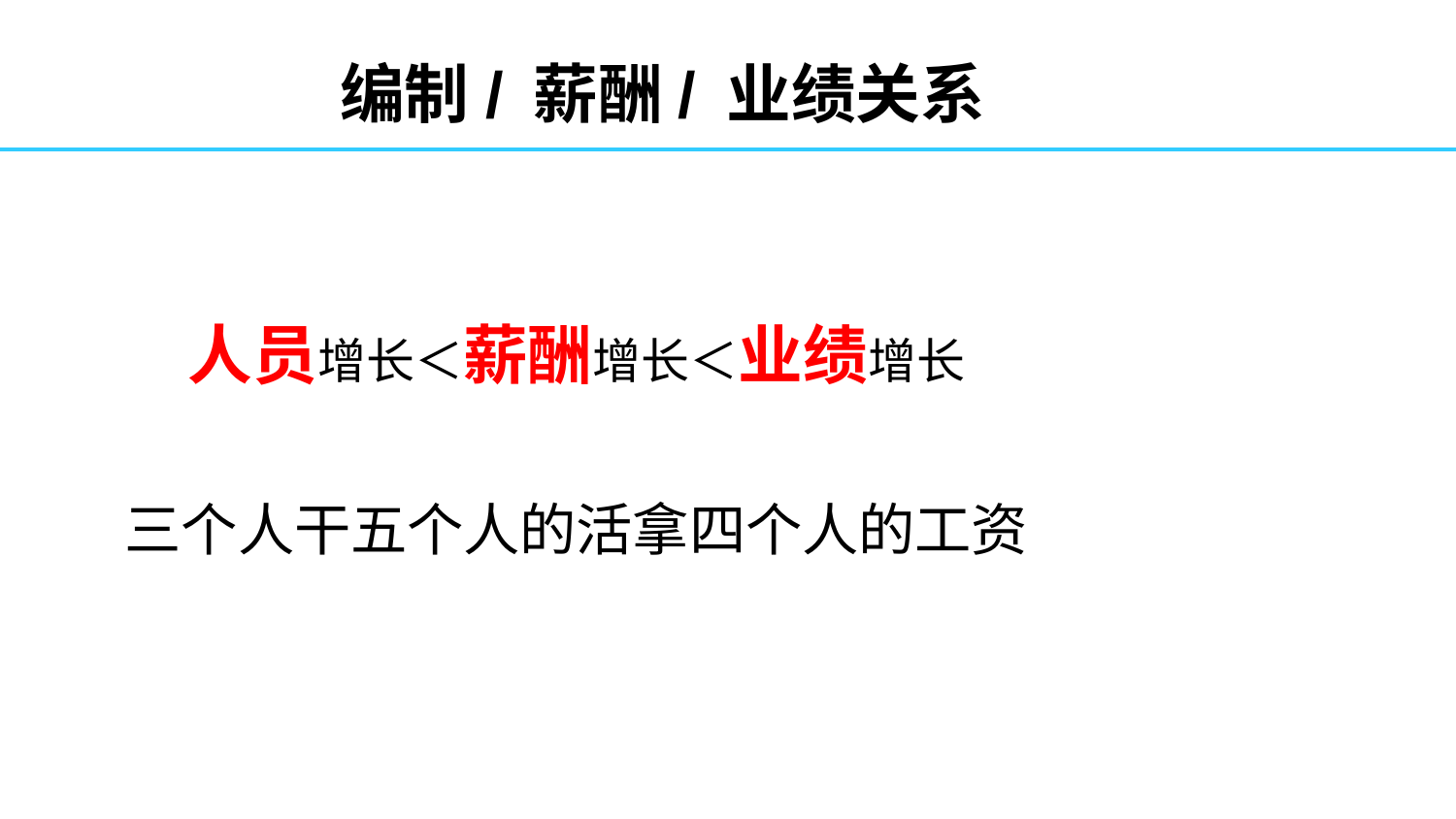

# 编制/薪酬/业绩关系
人员增长＜薪酬增长＜业绩增长

三个人干五个人的活拿四个人的工资